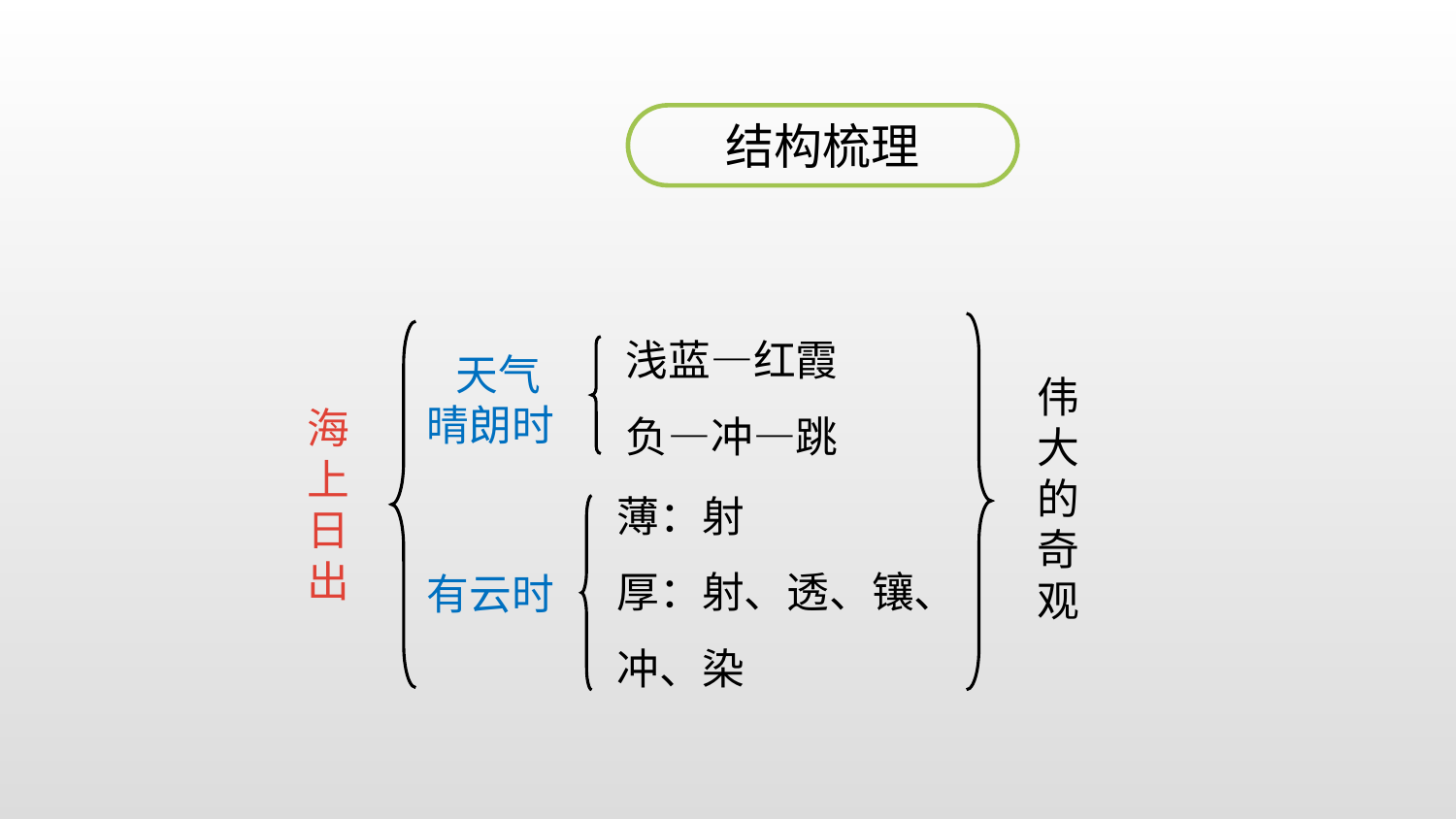

结构梳理
浅蓝—红霞
负—冲—跳

  天气
晴朗时
伟大的奇观
海上日出

薄：射
厚：射、透、镶、
冲、染

有云时